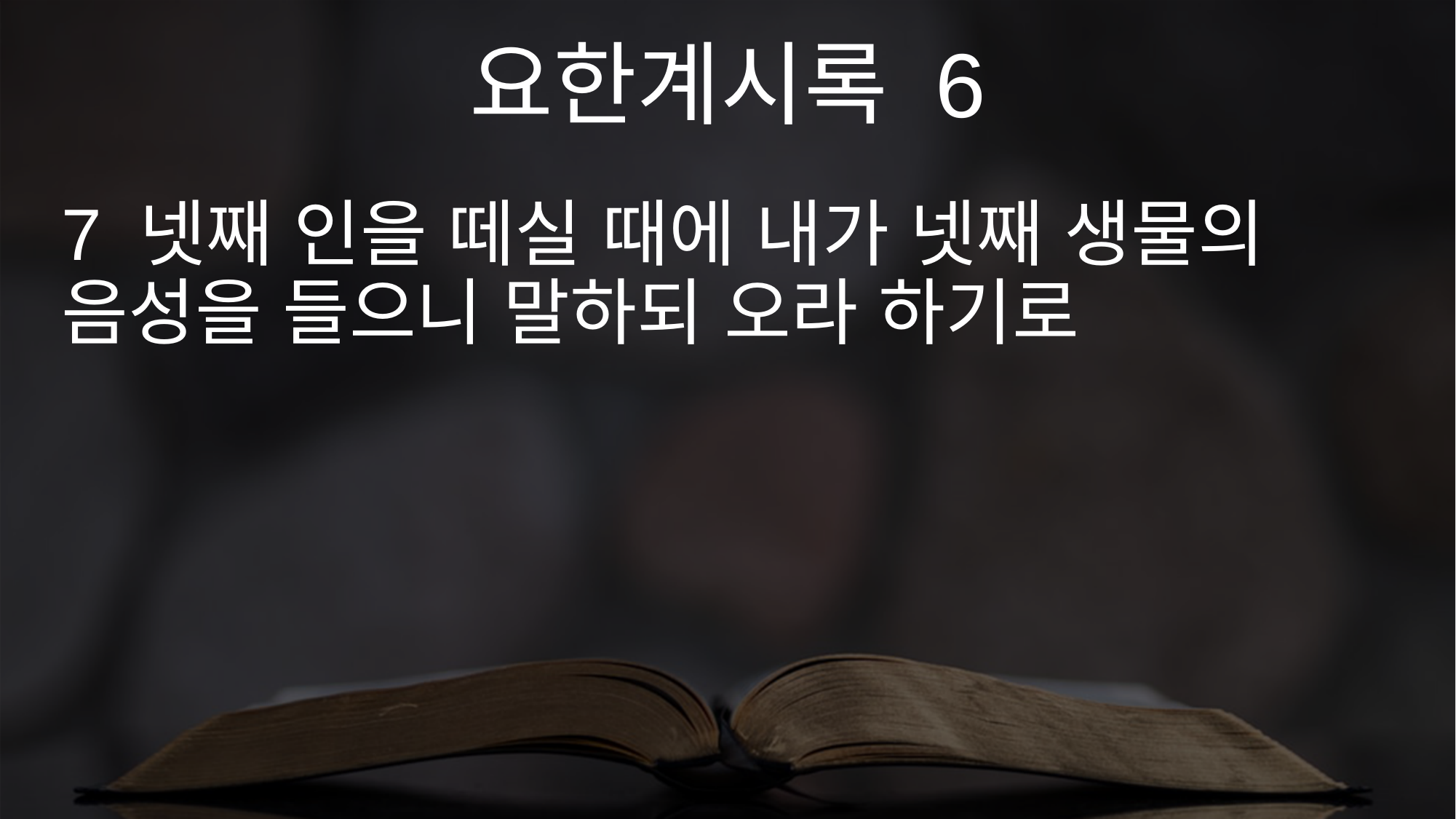

요한계시록 6
7 넷째 인을 떼실 때에 내가 넷째 생물의 음성을 들으니 말하되 오라 하기로